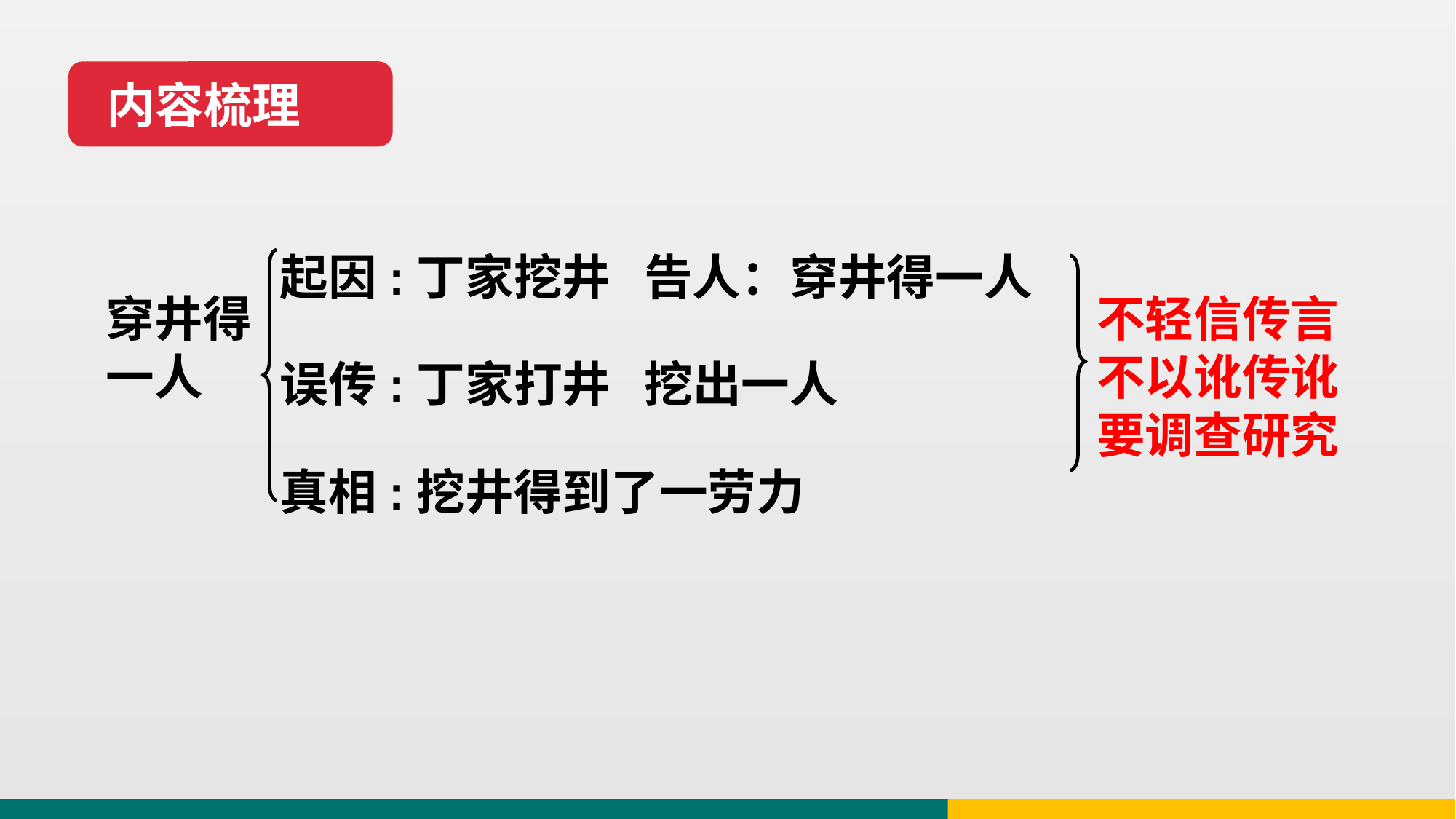

内容梳理
起因:丁家挖井   告人：穿井得一人

穿井得一人
不轻信传言
不以讹传讹
要调查研究
误传:丁家打井   挖出一人
真相:挖井得到了一劳力